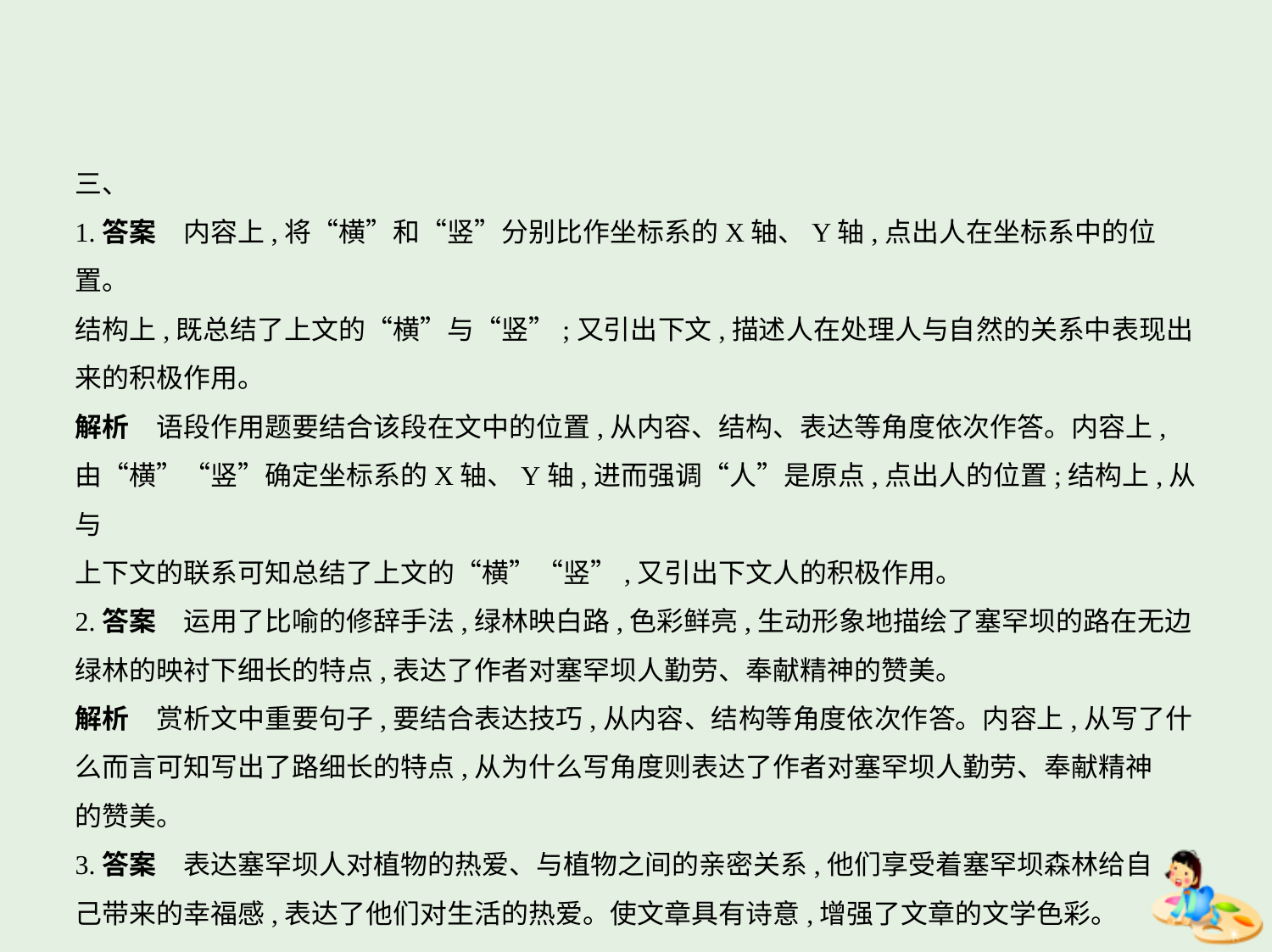

三、
1.答案　内容上,将“横”和“竖”分别比作坐标系的X轴、Y轴,点出人在坐标系中的位置。
结构上,既总结了上文的“横”与“竖”;又引出下文,描述人在处理人与自然的关系中表现出
来的积极作用。
解析　语段作用题要结合该段在文中的位置,从内容、结构、表达等角度依次作答。内容上,
由“横”“竖”确定坐标系的X轴、Y轴,进而强调“人”是原点,点出人的位置;结构上,从与
上下文的联系可知总结了上文的“横”“竖”,又引出下文人的积极作用。
2.答案　运用了比喻的修辞手法,绿林映白路,色彩鲜亮,生动形象地描绘了塞罕坝的路在无边
绿林的映衬下细长的特点,表达了作者对塞罕坝人勤劳、奉献精神的赞美。
解析　赏析文中重要句子,要结合表达技巧,从内容、结构等角度依次作答。内容上,从写了什
么而言可知写出了路细长的特点,从为什么写角度则表达了作者对塞罕坝人勤劳、奉献精神
的赞美。
3.答案　表达塞罕坝人对植物的热爱、与植物之间的亲密关系,他们享受着塞罕坝森林给自
己带来的幸福感,表达了他们对生活的热爱。使文章具有诗意,增强了文章的文学色彩。